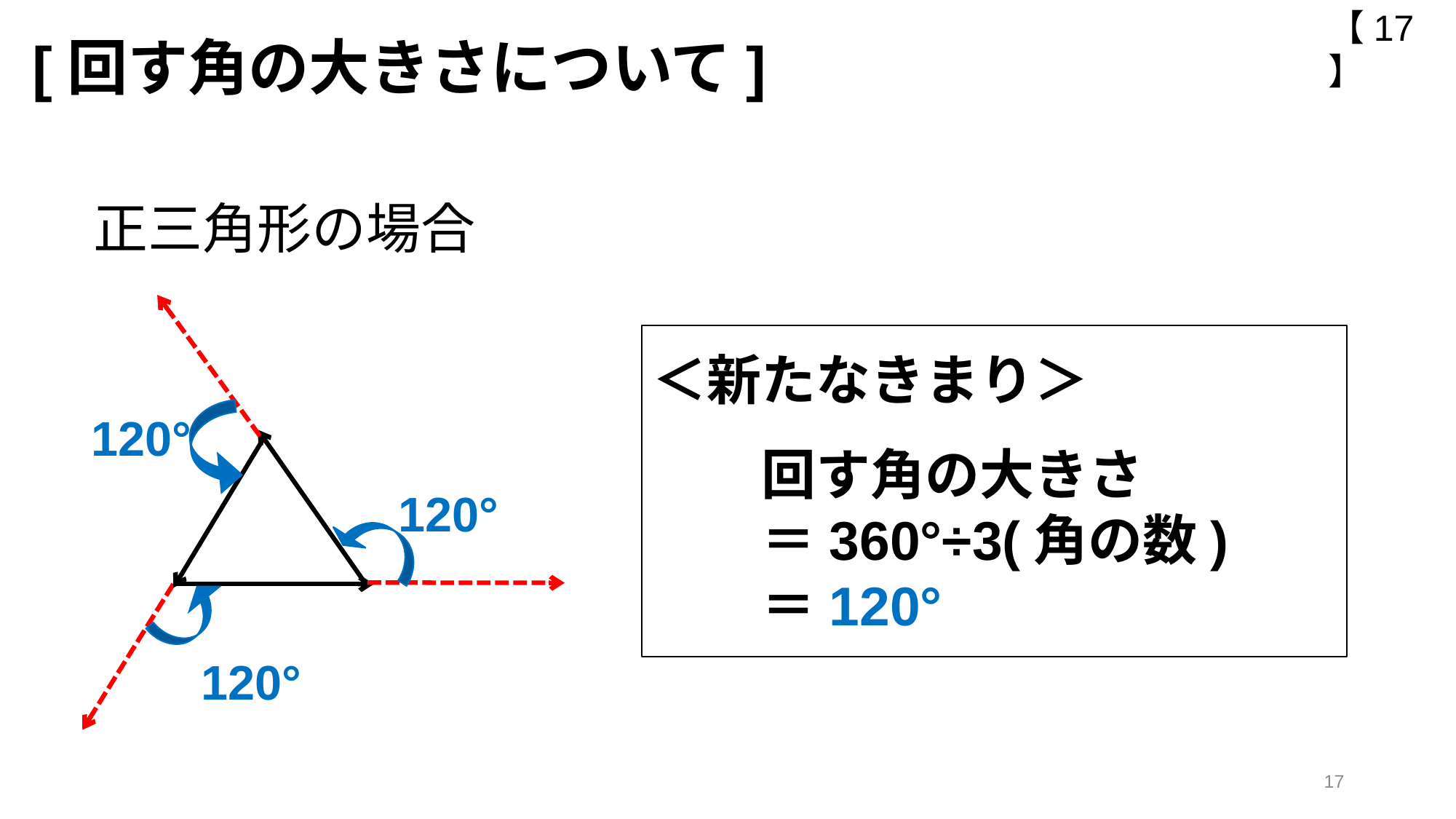

【17】
[回す角の大きさについて]
正三角形の場合

＜新たなきまり＞

　　回す角の大きさ
　　＝360°÷3(角の数)
　　＝120°

120°
120°

120°
17